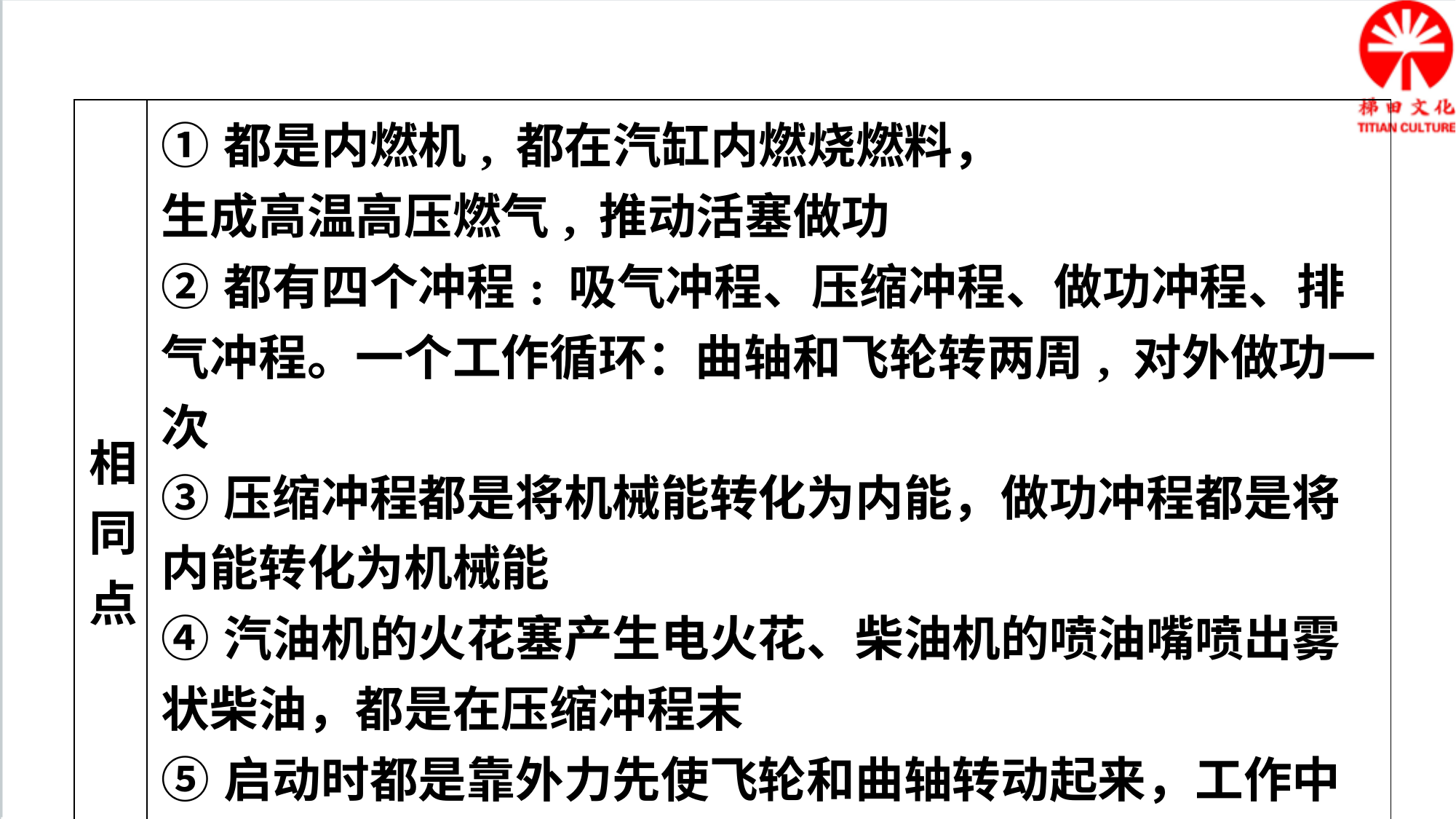

| 相 同 点 | ①都是内燃机, 都在汽缸内燃烧燃料， 生成高温高压燃气, 推动活塞做功 ②都有四个冲程: 吸气冲程、压缩冲程、做功冲程、排气冲程。一个工作循环：曲轴和飞轮转两周, 对外做功一次 ③压缩冲程都是将机械能转化为内能，做功冲程都是将内能转化为机械能 ④汽油机的火花塞产生电火花、柴油机的喷油嘴喷出雾状柴油，都是在压缩冲程末 ⑤启动时都是靠外力先使飞轮和曲轴转动起来，工作中都是依靠飞轮的惯性完成除了做功冲程以外的辅助冲程 ⑥排气冲程都是把废气排出汽缸 |
| --- | --- |